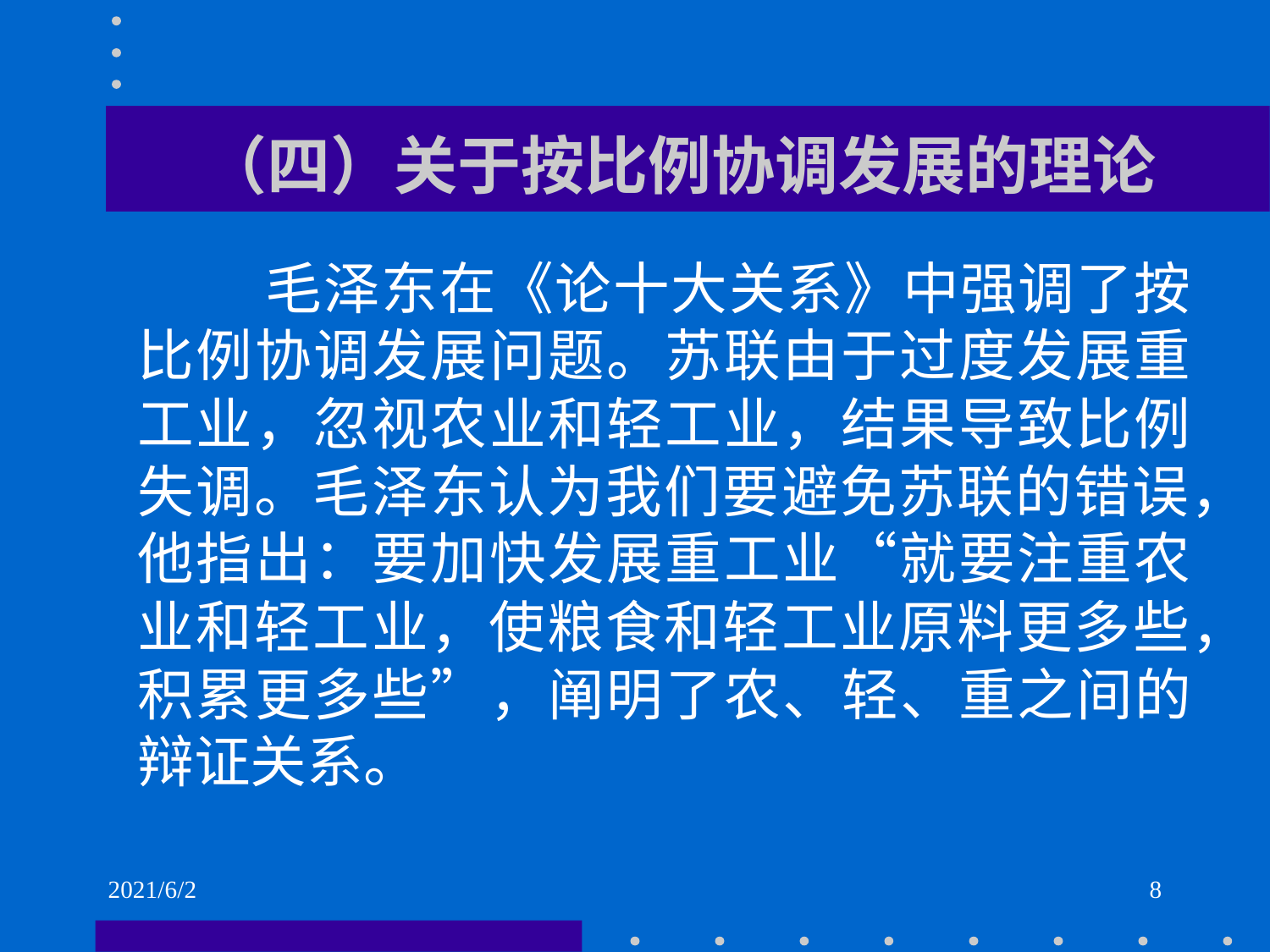

# （四）关于按比例协调发展的理论
        毛泽东在《论十大关系》中强调了按比例协调发展问题。苏联由于过度发展重工业，忽视农业和轻工业，结果导致比例失调。毛泽东认为我们要避免苏联的错误，他指出：要加快发展重工业“就要注重农业和轻工业，使粮食和轻工业原料更多些，积累更多些”，阐明了农、轻、重之间的辩证关系。

2021/6/2
8